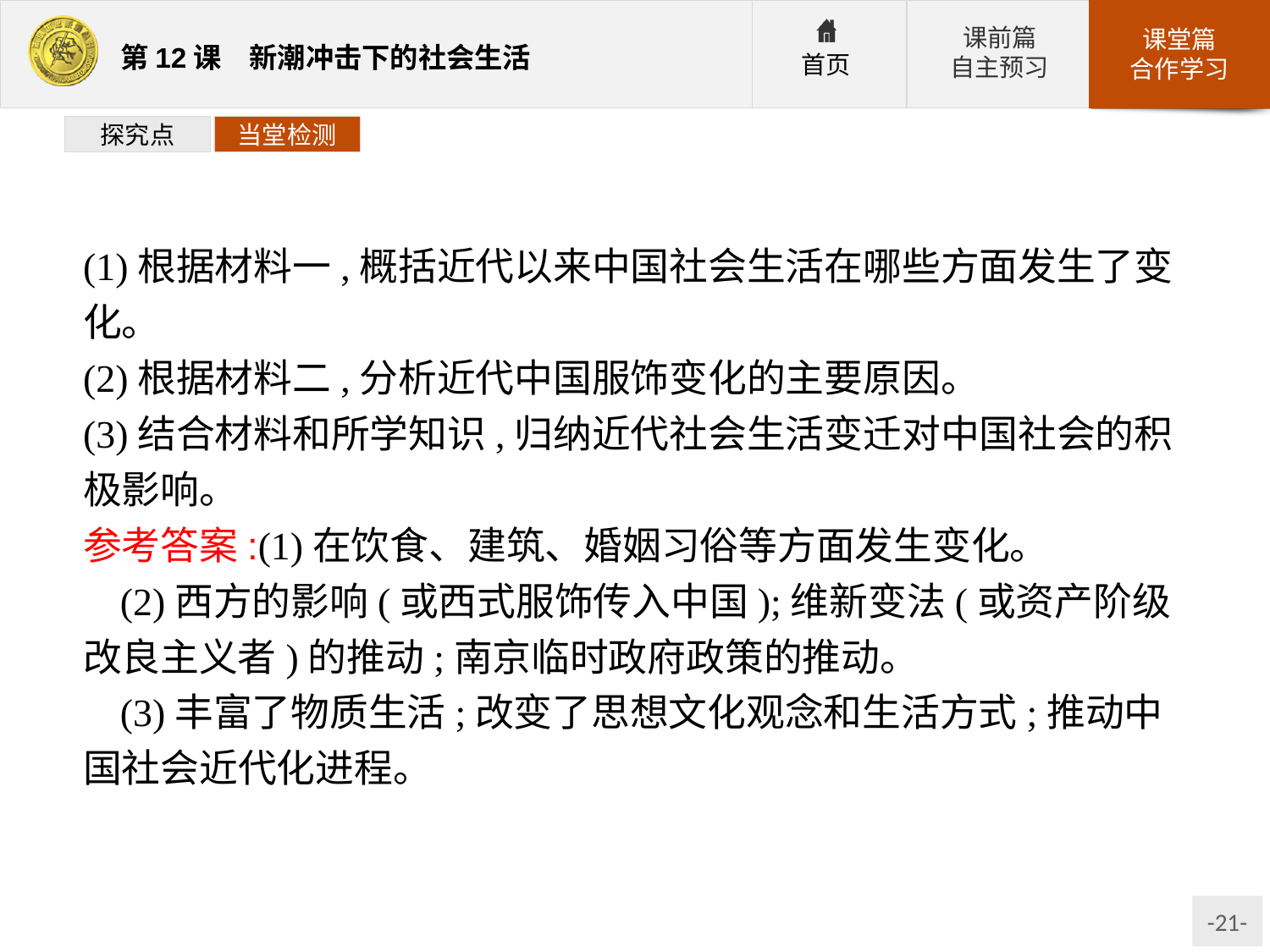

探究点
当堂检测
(1)根据材料一,概括近代以来中国社会生活在哪些方面发生了变化。
(2)根据材料二,分析近代中国服饰变化的主要原因。
(3)结合材料和所学知识,归纳近代社会生活变迁对中国社会的积极影响。
参考答案:(1)在饮食、建筑、婚姻习俗等方面发生变化。
(2)西方的影响(或西式服饰传入中国);维新变法(或资产阶级改良主义者)的推动;南京临时政府政策的推动。
(3)丰富了物质生活;改变了思想文化观念和生活方式;推动中国社会近代化进程。